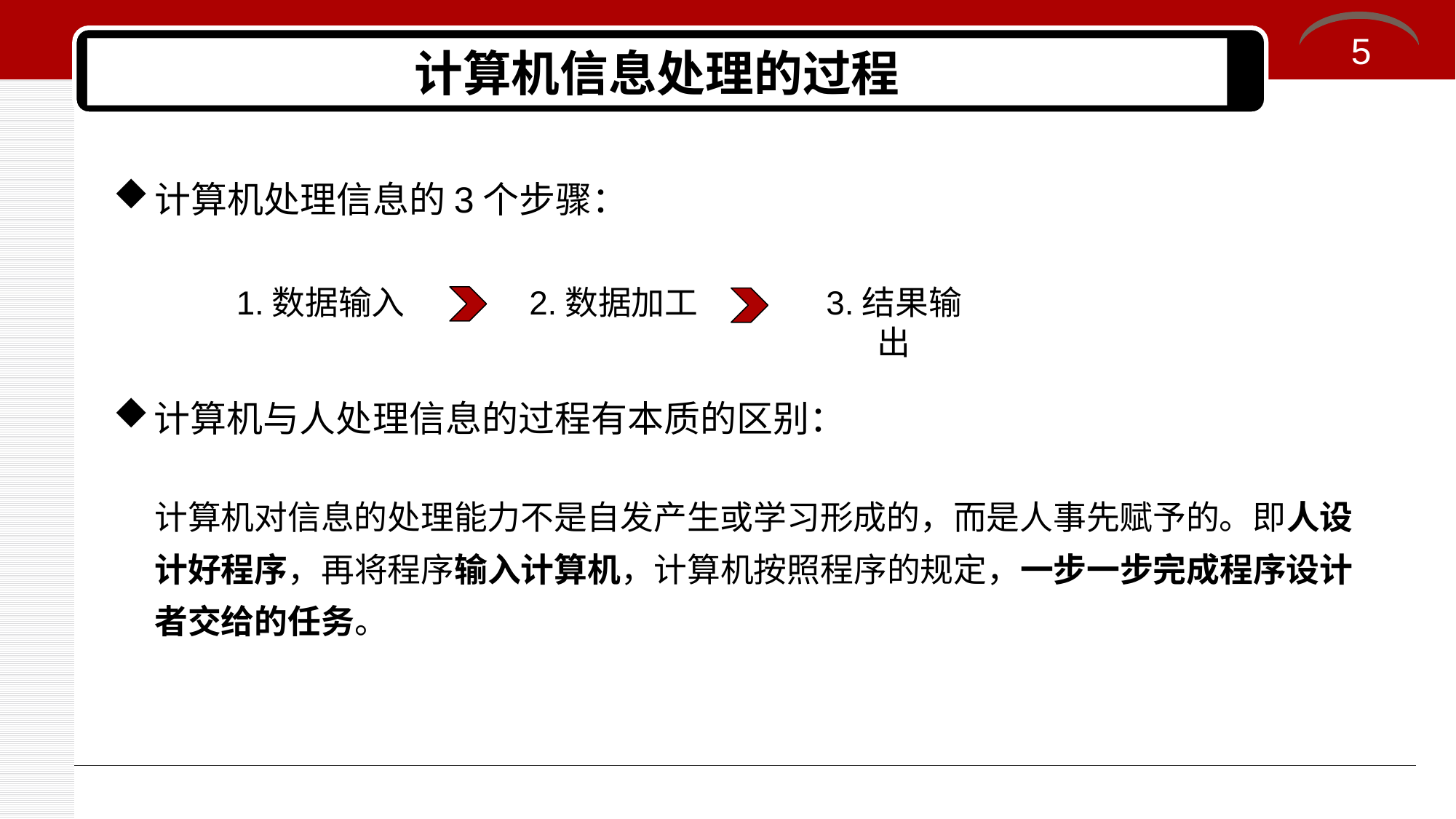

5
# 计算机信息处理的过程
计算机处理信息的3个步骤：
1.数据输入
2.数据加工
3.结果输出

计算机与人处理信息的过程有本质的区别：
计算机对信息的处理能力不是自发产生或学习形成的，而是人事先赋予的。即人设计好程序，再将程序输入计算机，计算机按照程序的规定，一步一步完成程序设计者交给的任务。